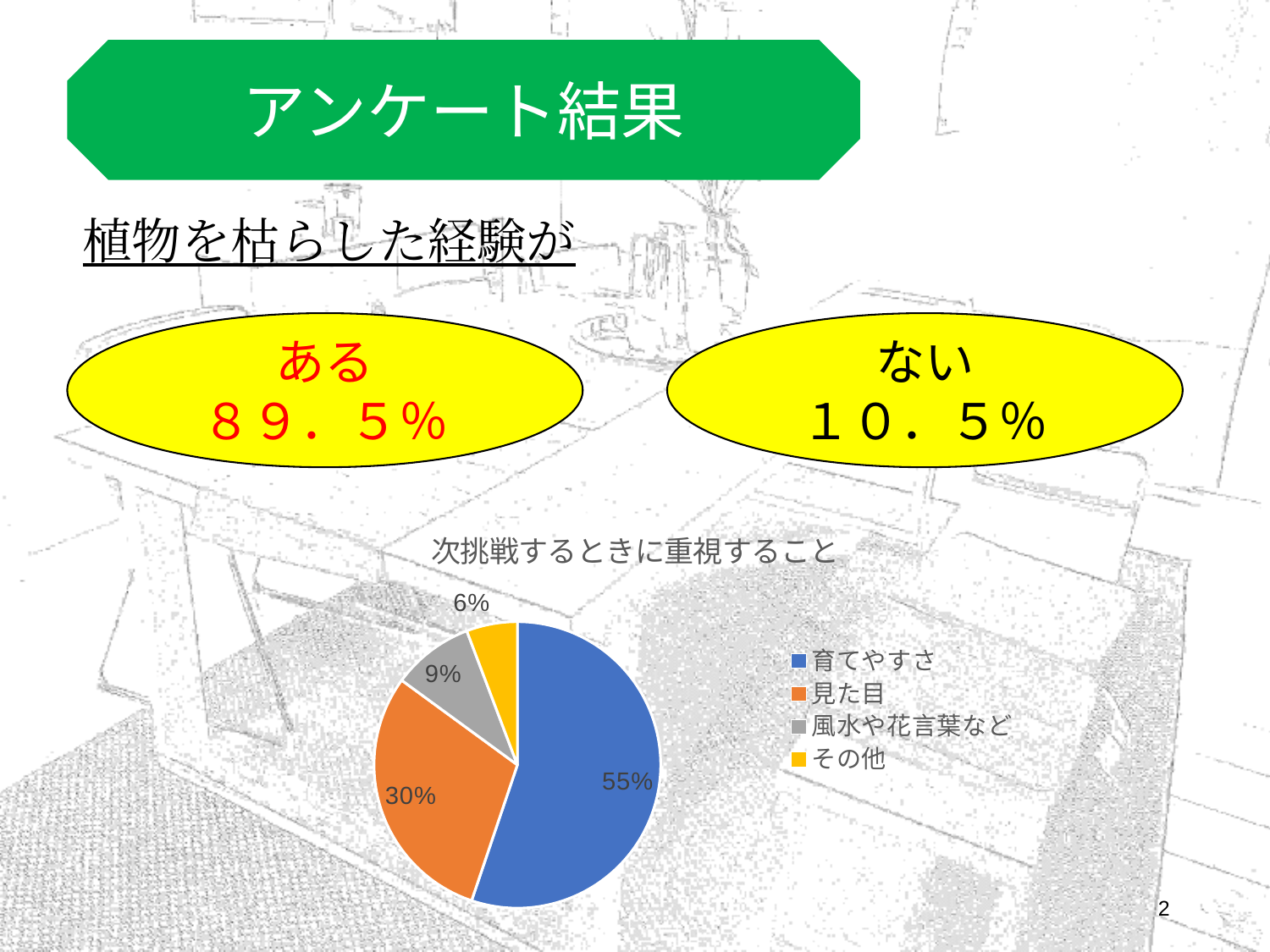

アンケート結果
植物を枯らした経験が
ない
１０．５％
ある
８９．５％

### Chart: 次挑戦するときに重視すること

| Category | 回答数 |
|---|---|
| 育てやすさ | 96.0 |
| 見た目 | 52.0 |
| 風水や花言葉など | 16.0 |
| その他 | 10.0 |
2